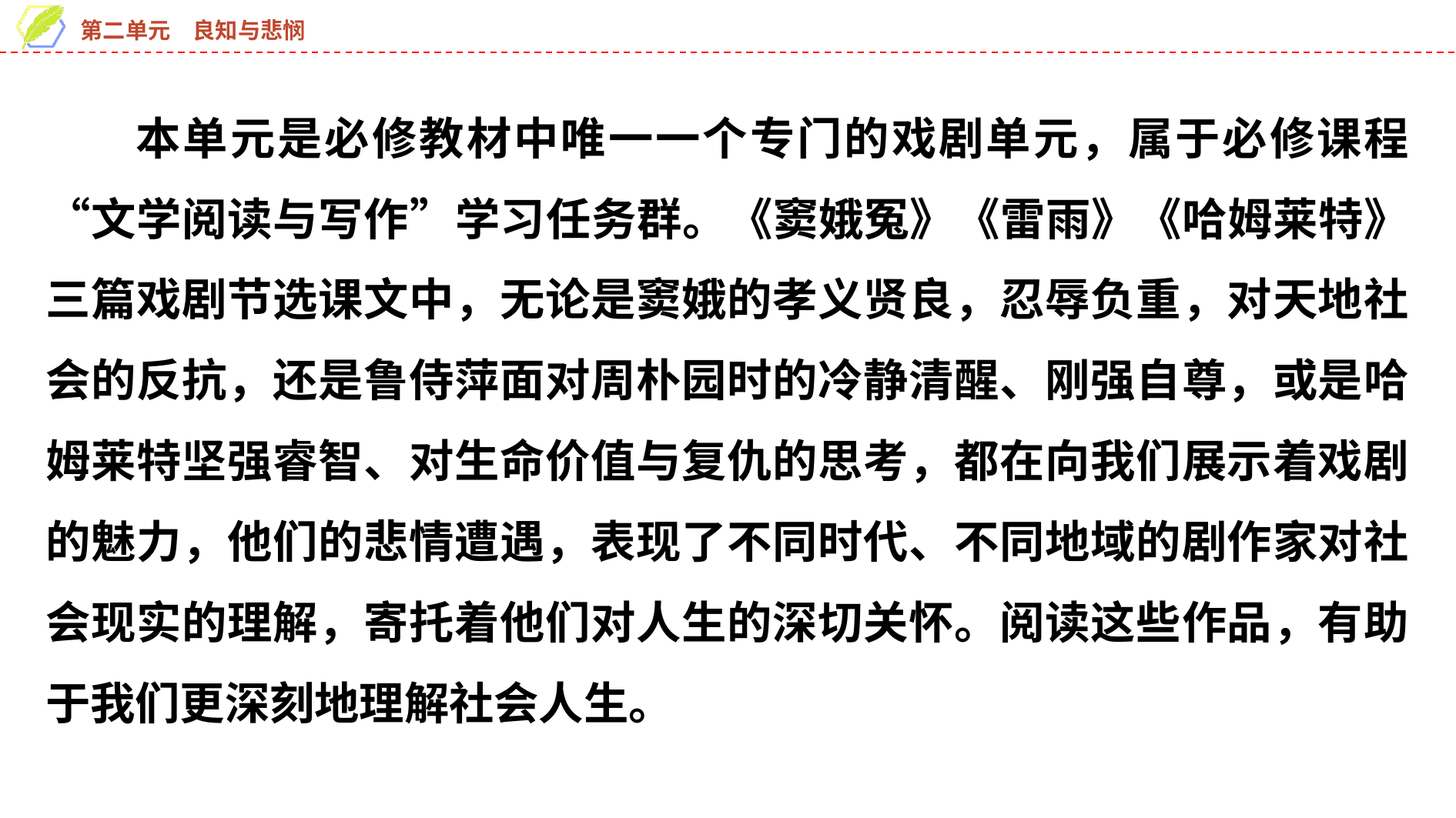

本单元是必修教材中唯一一个专门的戏剧单元，属于必修课程“文学阅读与写作”学习任务群。《窦娥冤》《雷雨》《哈姆莱特》三篇戏剧节选课文中，无论是窦娥的孝义贤良，忍辱负重，对天地社会的反抗，还是鲁侍萍面对周朴园时的冷静清醒、刚强自尊，或是哈姆莱特坚强睿智、对生命价值与复仇的思考，都在向我们展示着戏剧的魅力，他们的悲情遭遇，表现了不同时代、不同地域的剧作家对社会现实的理解，寄托着他们对人生的深切关怀。阅读这些作品，有助于我们更深刻地理解社会人生。